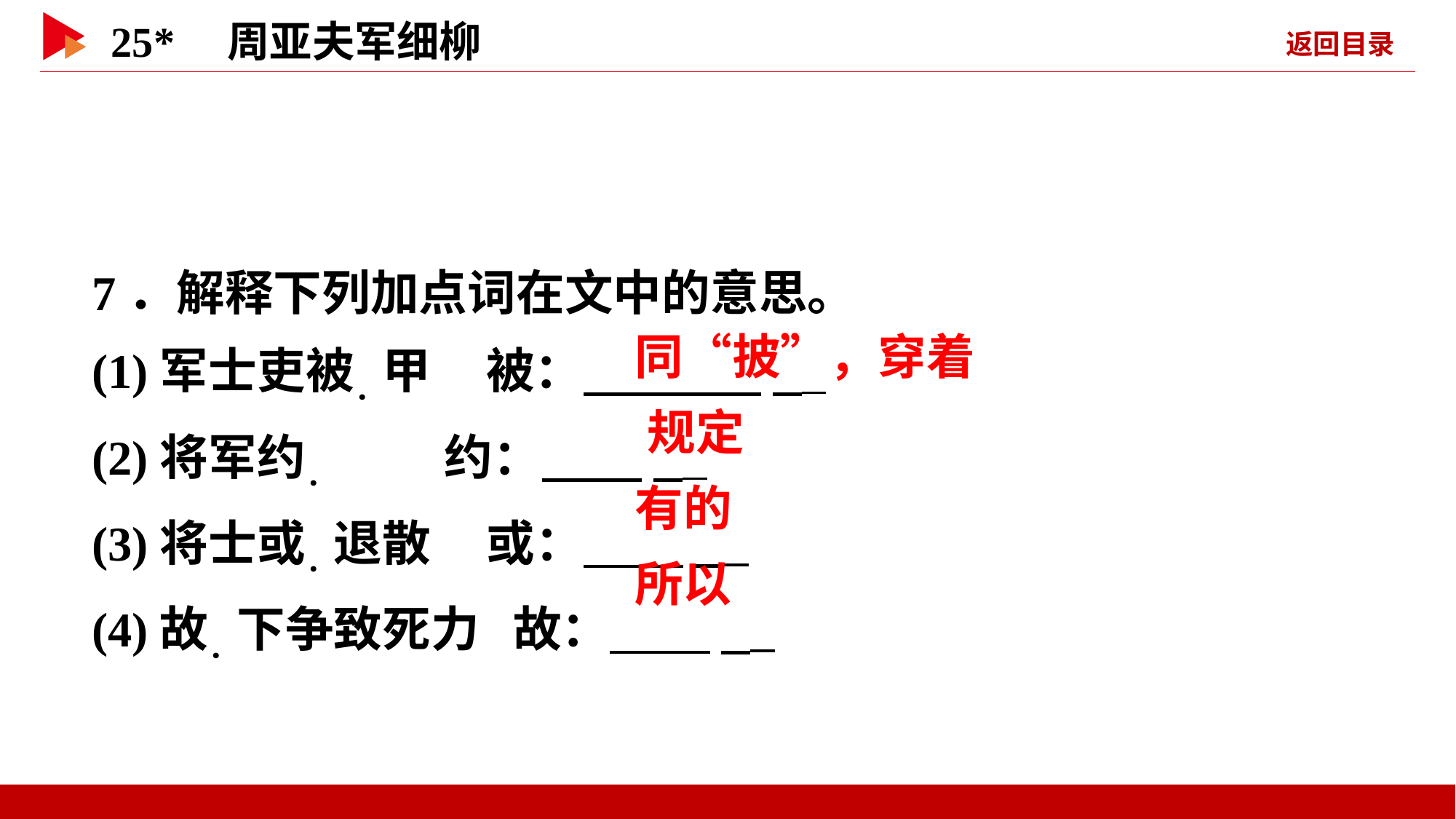

7．解释下列加点词在文中的意思。
(1)军士吏被．甲     被：                _
(2)将军约．          约：         _
(3)将士或．退散     或：         _
(4)故．下争致死力   故：         _
 同“披”，穿着
 规定
 有的
 所以